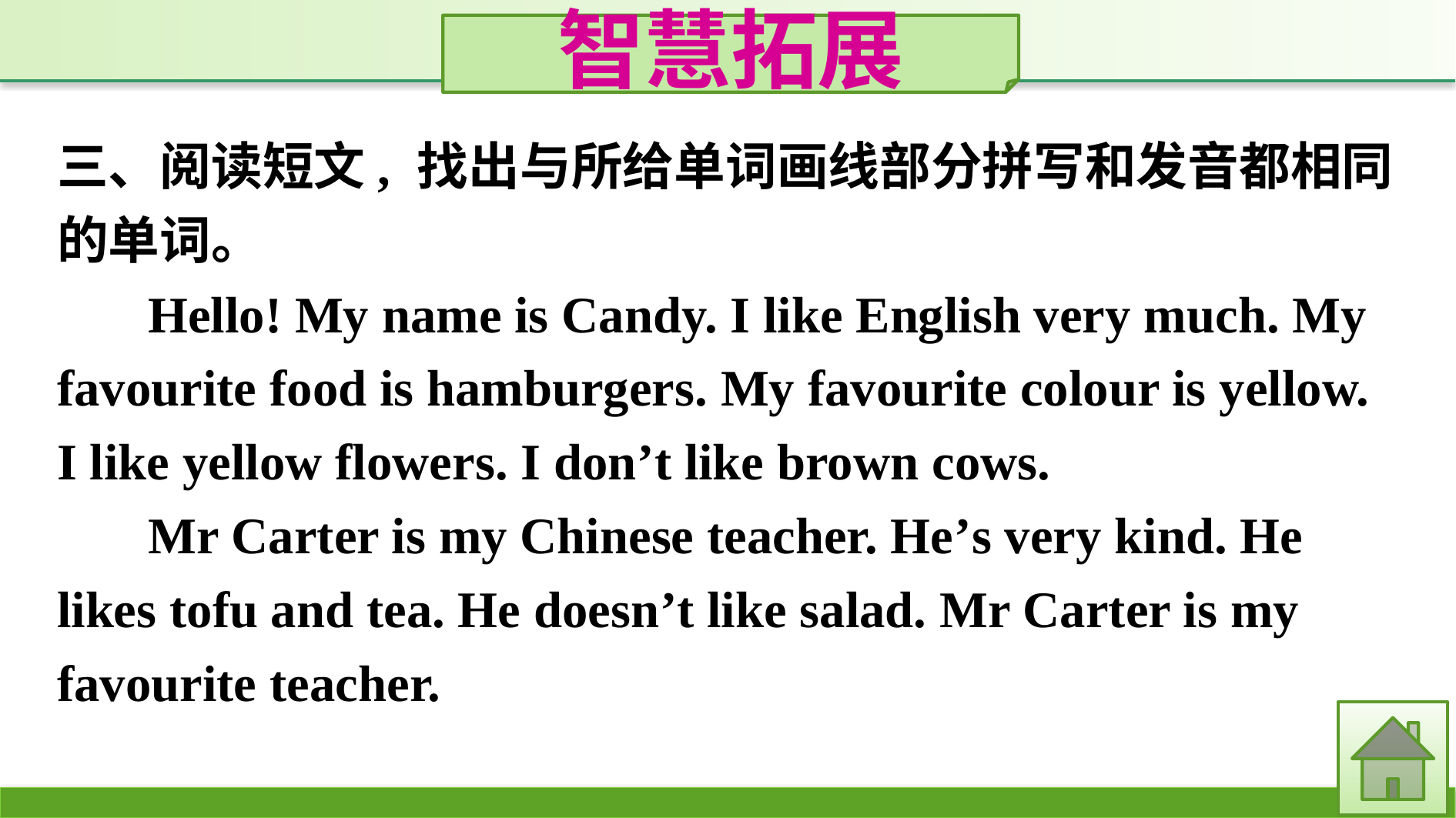

智慧拓展
三、阅读短文, 找出与所给单词画线部分拼写和发音都相同的单词。
Hello! My name is Candy. I like English very much. My favourite food is hamburgers. My favourite colour is yellow. I like yellow flowers. I don’t like brown cows.
Mr Carter is my Chinese teacher. He’s very kind. He likes tofu and tea. He doesn’t like salad. Mr Carter is my favourite teacher.